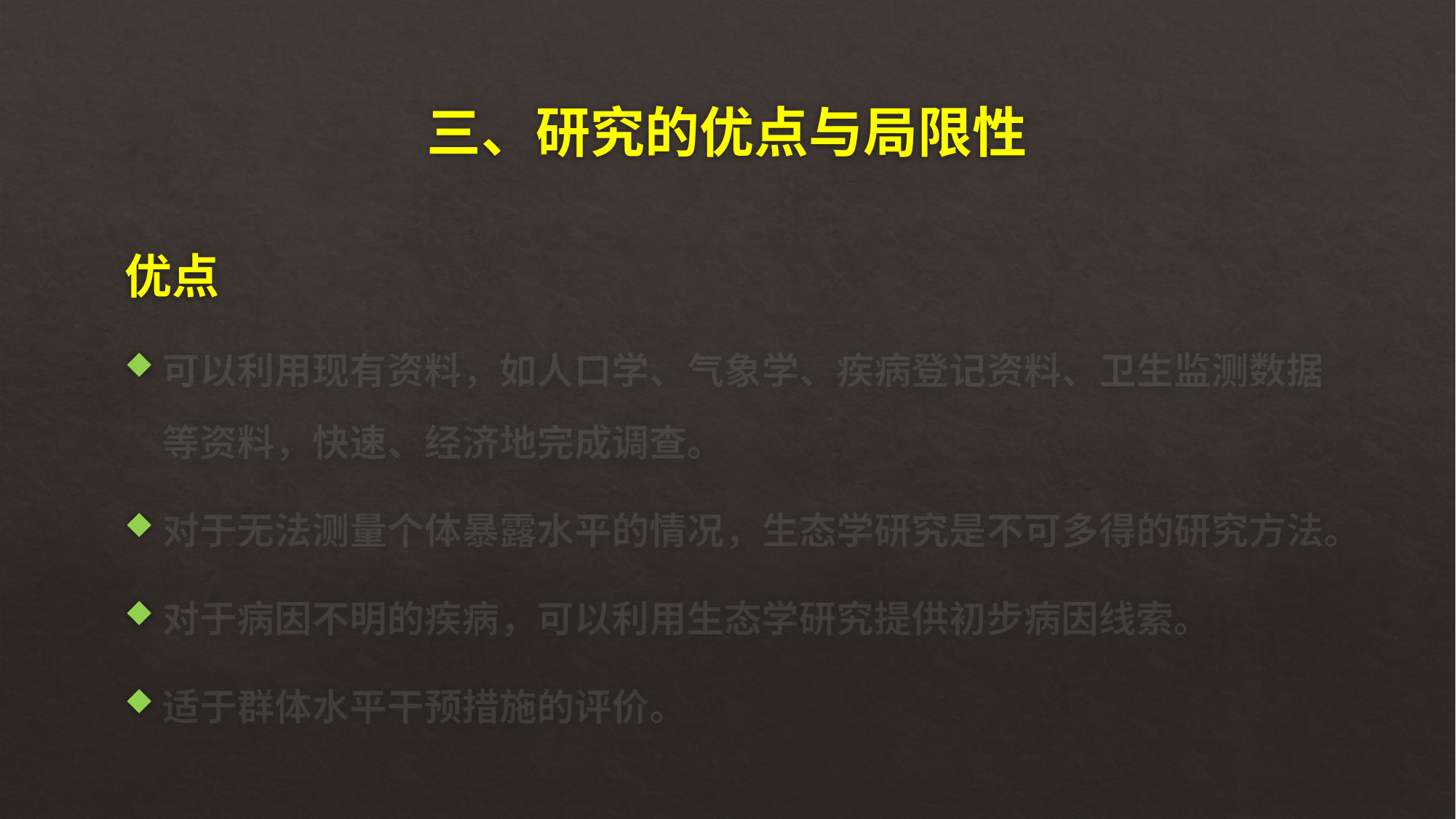

# 三、研究的优点与局限性
优点
可以利用现有资料，如人口学、气象学、疾病登记资料、卫生监测数据等资料，快速、经济地完成调查。
对于无法测量个体暴露水平的情况，生态学研究是不可多得的研究方法。
对于病因不明的疾病，可以利用生态学研究提供初步病因线索。
适于群体水平干预措施的评价。